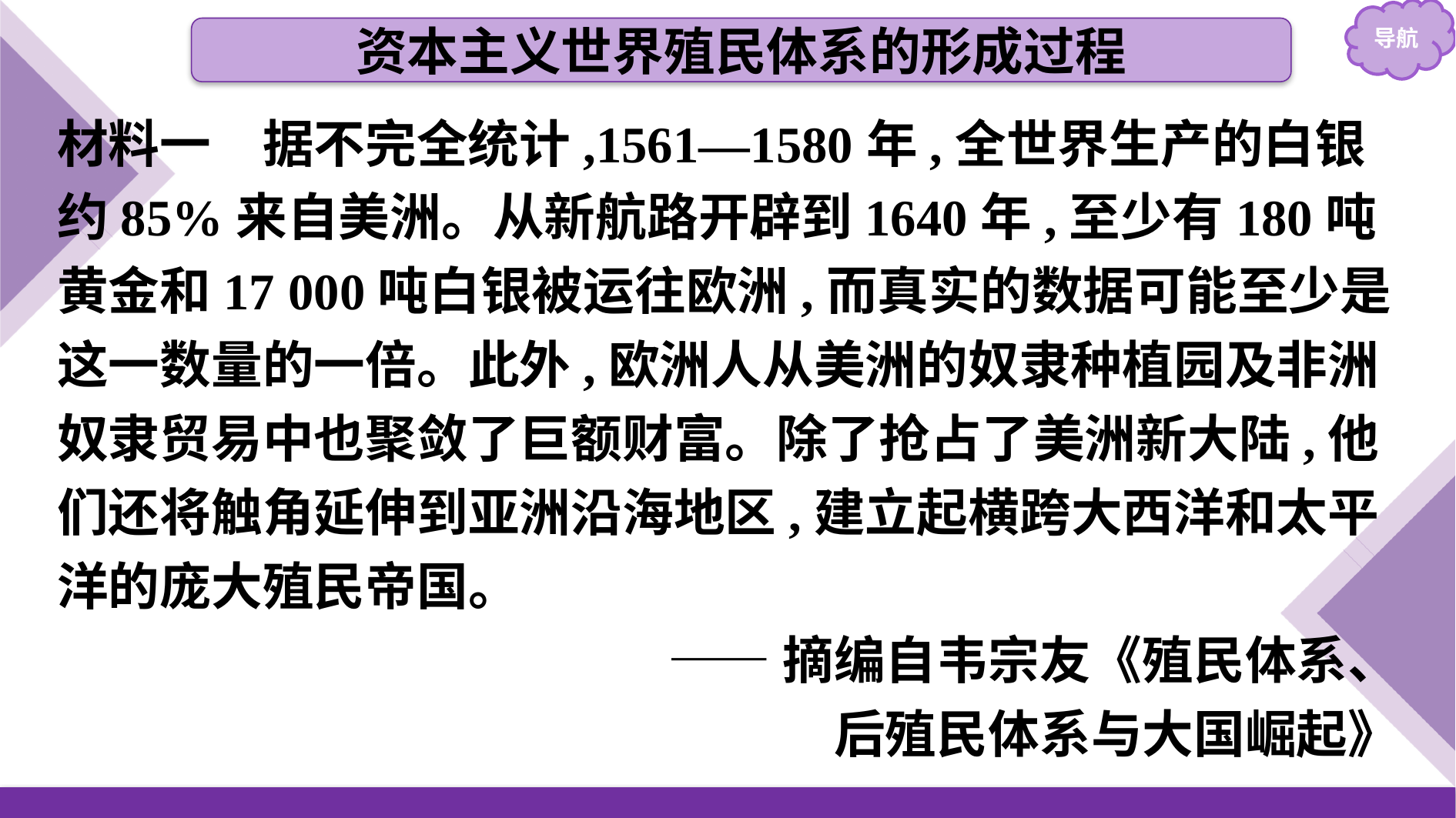

资本主义世界殖民体系的形成过程
材料一　据不完全统计,1561—1580年,全世界生产的白银约85%来自美洲。从新航路开辟到1640年,至少有180吨黄金和17 000吨白银被运往欧洲,而真实的数据可能至少是这一数量的一倍。此外,欧洲人从美洲的奴隶种植园及非洲奴隶贸易中也聚敛了巨额财富。除了抢占了美洲新大陆,他们还将触角延伸到亚洲沿海地区,建立起横跨大西洋和太平洋的庞大殖民帝国。
——摘编自韦宗友《殖民体系、
后殖民体系与大国崛起》